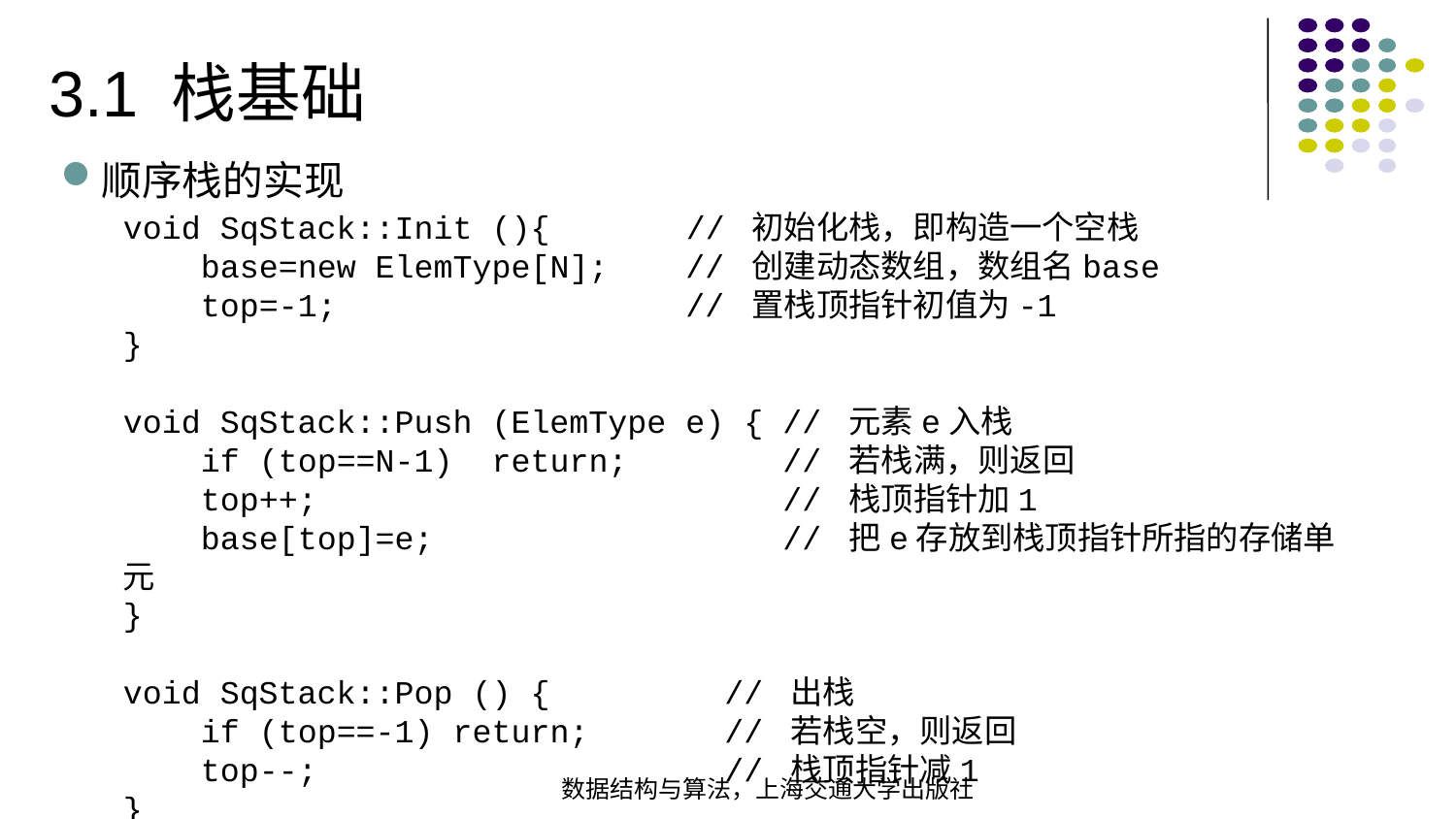

3.1 栈基础
顺序栈的实现
void SqStack::Init (){       // 初始化栈，即构造一个空栈    base=new ElemType[N];    // 创建动态数组，数组名base    top=-1;                  // 置栈顶指针初值为-1}
void SqStack::Push (ElemType e) { // 元素e入栈    if (top==N-1)  return;        // 若栈满，则返回    top++;                        // 栈顶指针加1            base[top]=e;                  // 把e存放到栈顶指针所指的存储单元}
void SqStack::Pop () {         // 出栈    if (top==-1) return;       // 若栈空，则返回    top--;                     // 栈顶指针减1}